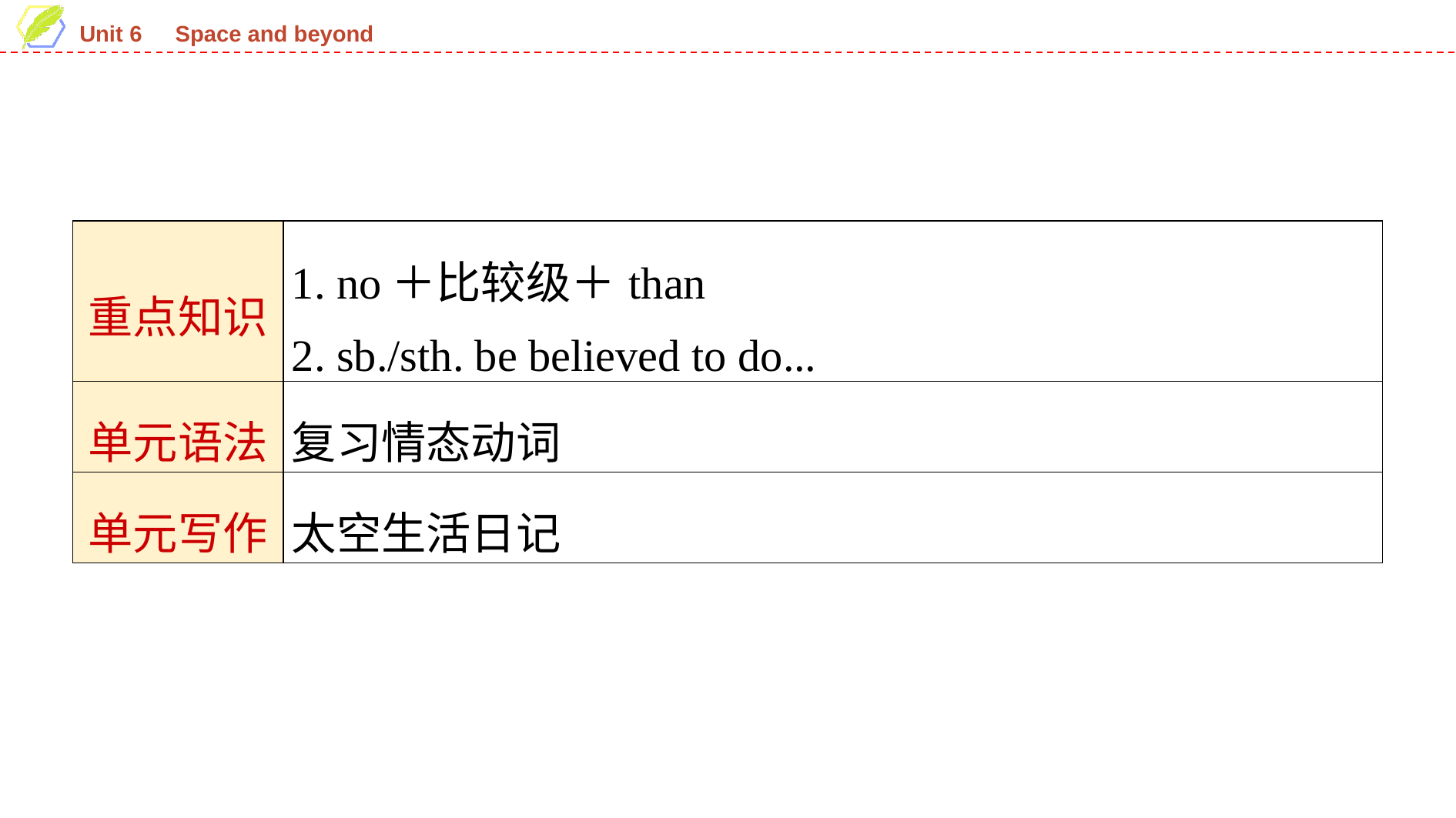

| 重点知识 | 1. no＋比较级＋than 2. sb./sth. be believed to do... |
| --- | --- |
| 单元语法 | 复习情态动词 |
| 单元写作 | 太空生活日记 |